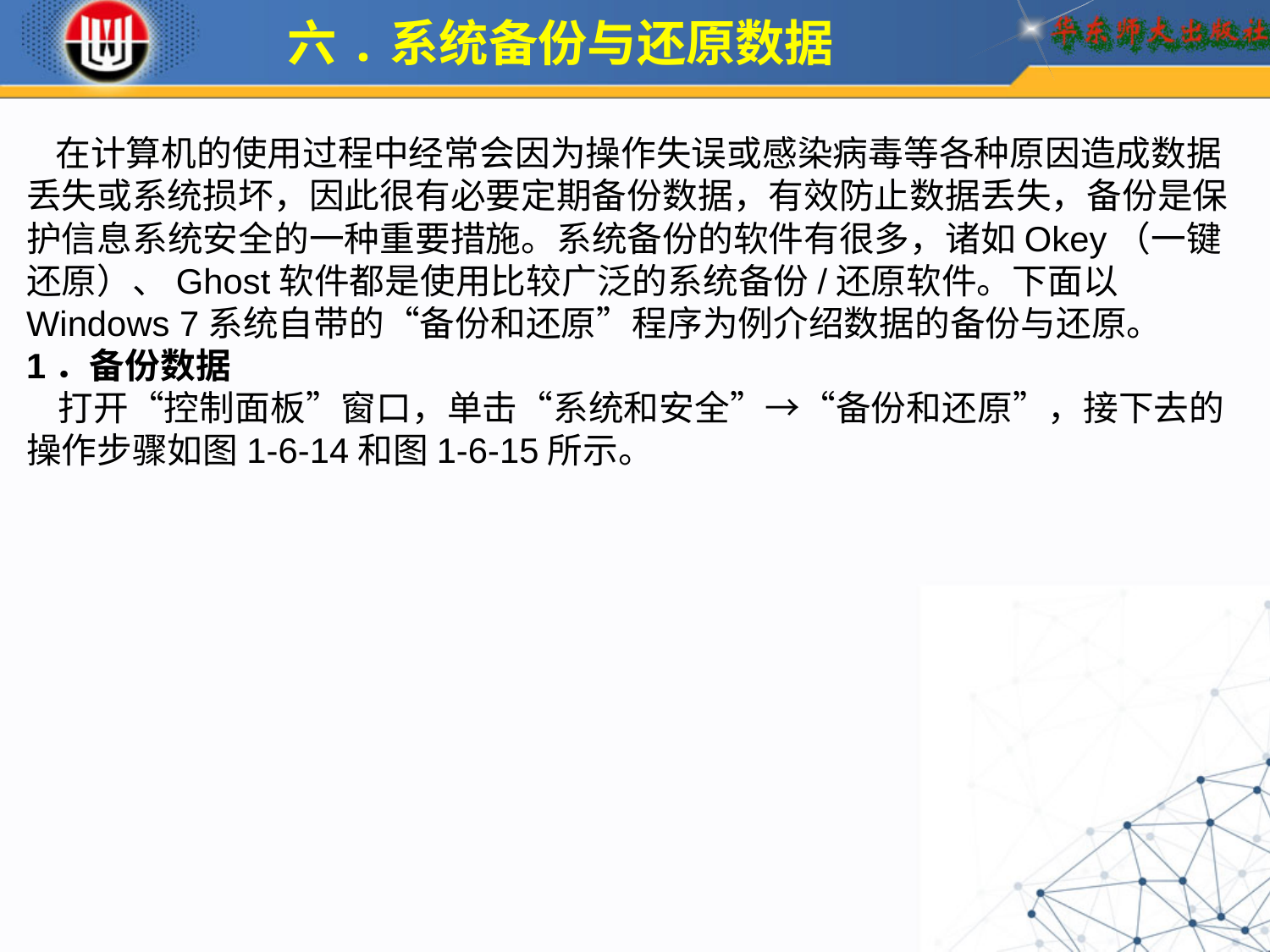

六.系统备份与还原数据
   在计算机的使用过程中经常会因为操作失误或感染病毒等各种原因造成数据丢失或系统损坏，因此很有必要定期备份数据，有效防止数据丢失，备份是保护信息系统安全的一种重要措施。系统备份的软件有很多，诸如Okey（一键还原）、Ghost软件都是使用比较广泛的系统备份/还原软件。下面以Windows 7系统自带的“备份和还原”程序为例介绍数据的备份与还原。
1．备份数据
   打开“控制面板”窗口，单击“系统和安全”→“备份和还原”，接下去的操作步骤如图1-6-14和图1-6-15所示。